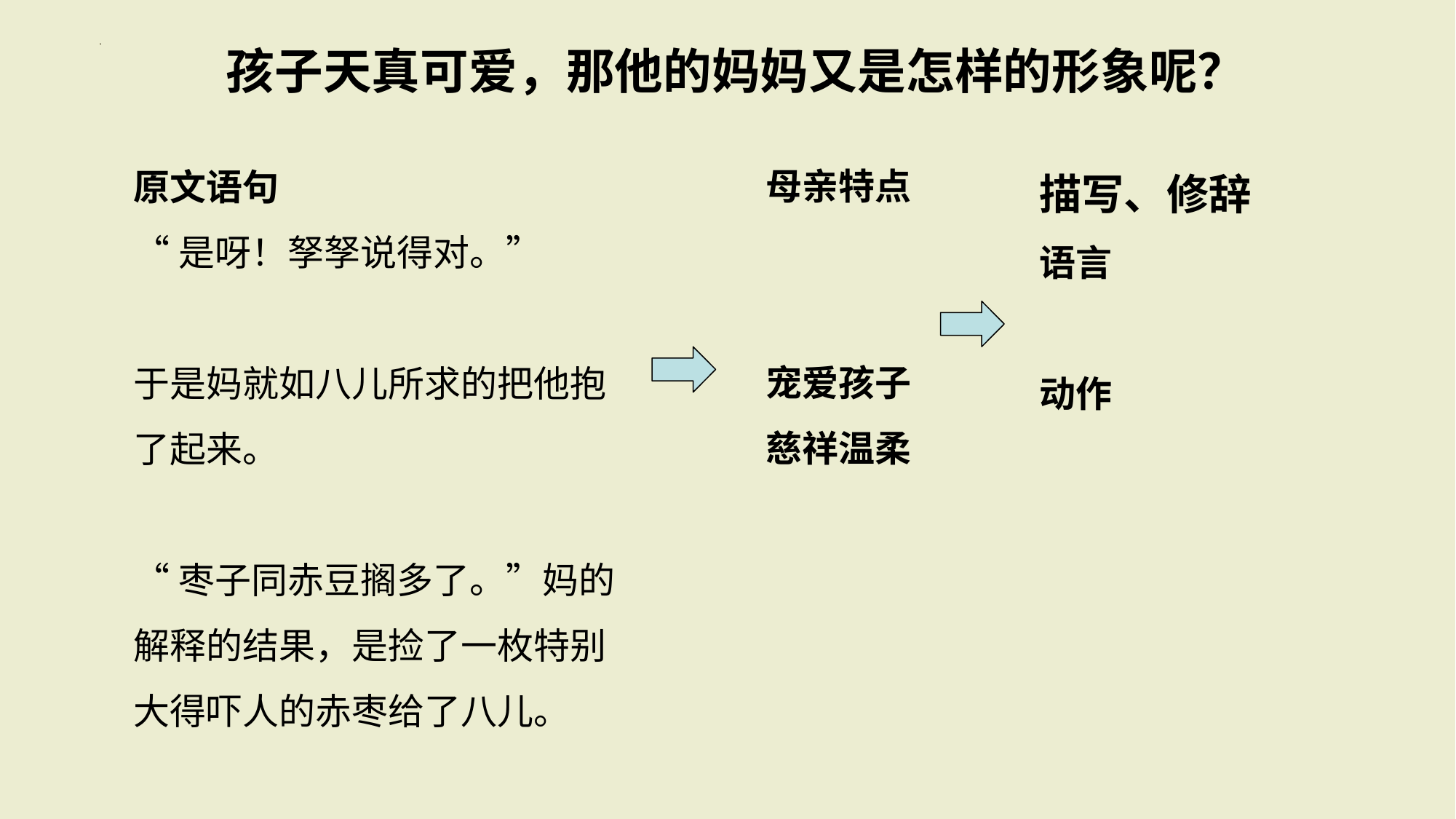

孩子天真可爱，那他的妈妈又是怎样的形象呢？
原文语句
“是呀！孥孥说得对。”

于是妈就如八儿所求的把他抱了起来。

“枣子同赤豆搁多了。”妈的解释的结果，是捡了一枚特别大得吓人的赤枣给了八儿。

母亲特点

宠爱孩子
慈祥温柔

描写、修辞
语言

动作